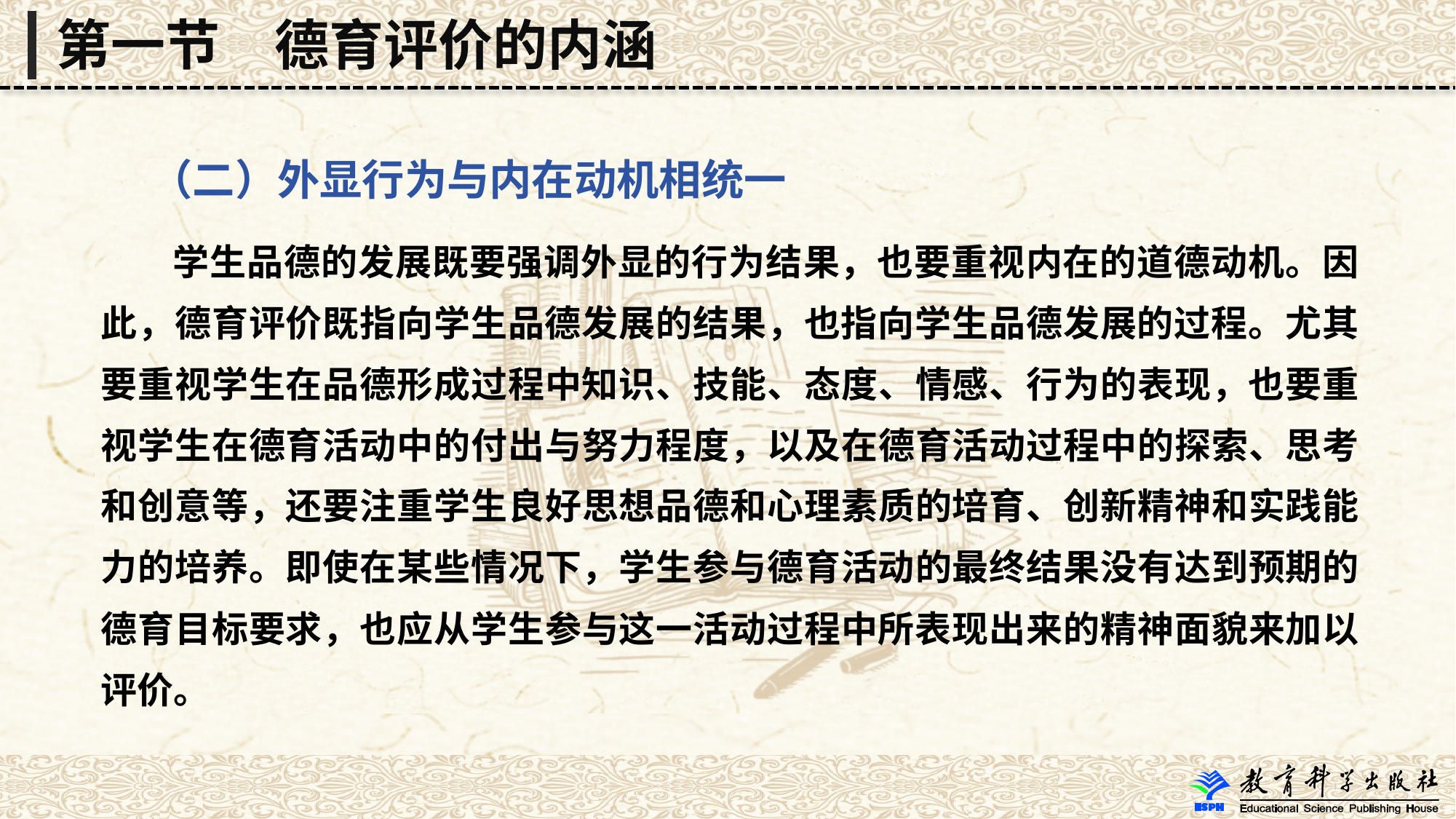

第一节　德育评价的内涵
     （二）外显行为与内在动机相统一

       学生品德的发展既要强调外显的行为结果，也要重视内在的道德动机。因此，德育评价既指向学生品德发展的结果，也指向学生品德发展的过程。尤其要重视学生在品德形成过程中知识、技能、态度、情感、行为的表现，也要重视学生在德育活动中的付出与努力程度，以及在德育活动过程中的探索、思考和创意等，还要注重学生良好思想品德和心理素质的培育、创新精神和实践能力的培养。即使在某些情况下，学生参与德育活动的最终结果没有达到预期的德育目标要求，也应从学生参与这一活动过程中所表现出来的精神面貌来加以评价。